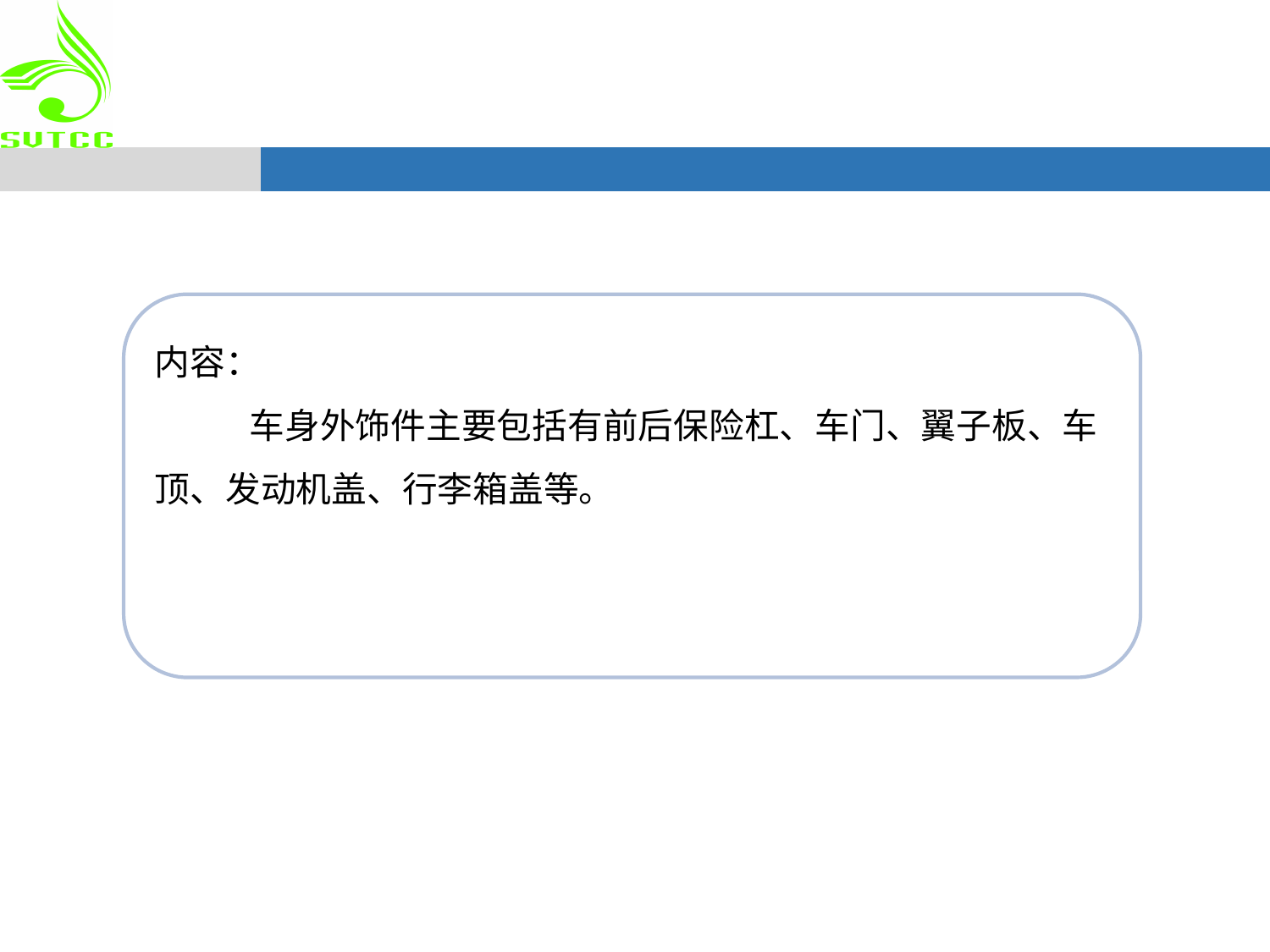

内容：
           车身外饰件主要包括有前后保险杠、车门、翼子板、车顶、发动机盖、行李箱盖等。